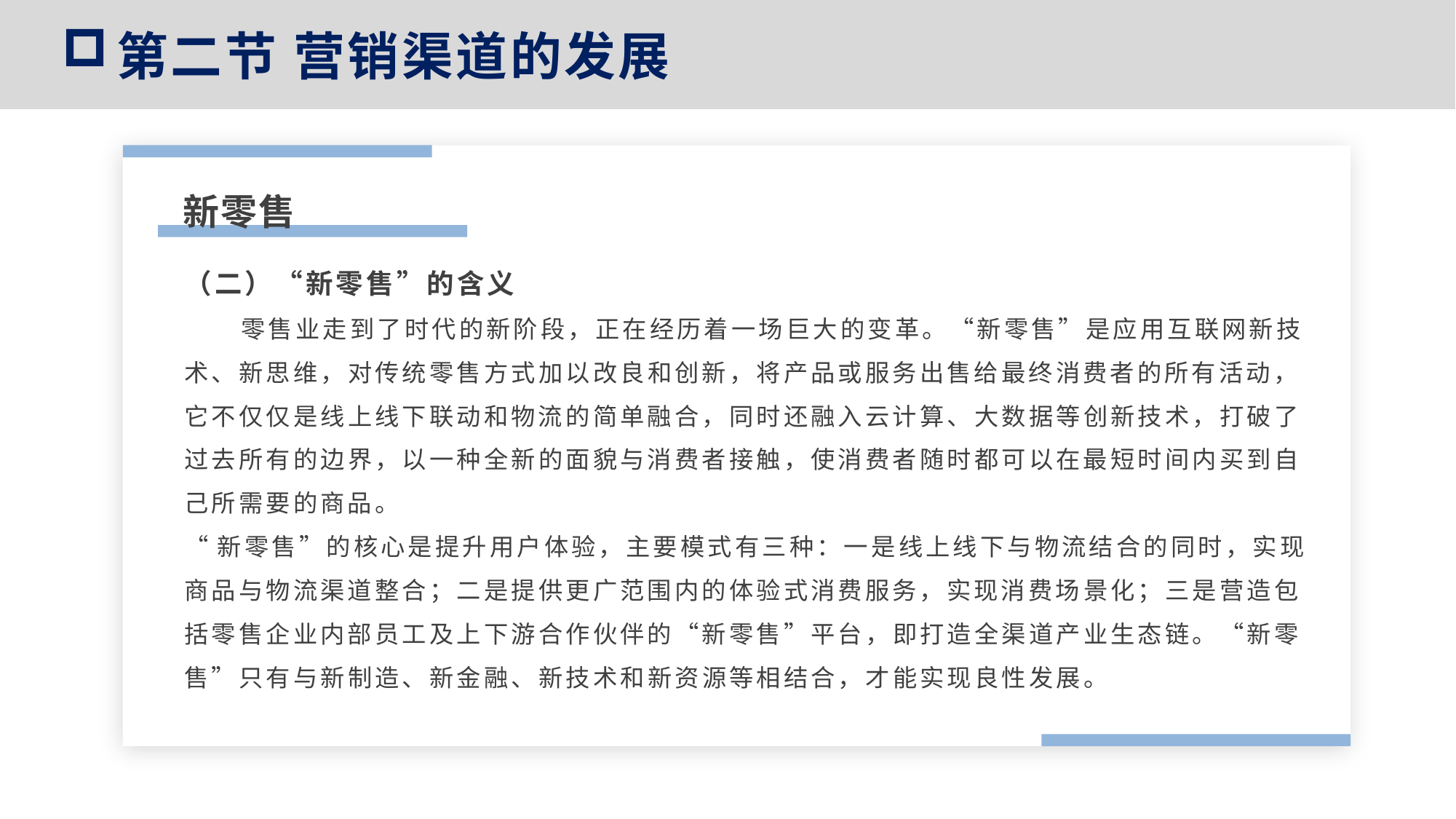

第二节 营销渠道的发展

新零售

（二）“新零售”的含义
      零售业走到了时代的新阶段，正在经历着一场巨大的变革。“新零售”是应用互联网新技术、新思维，对传统零售方式加以改良和创新，将产品或服务出售给最终消费者的所有活动，它不仅仅是线上线下联动和物流的简单融合，同时还融入云计算、大数据等创新技术，打破了过去所有的边界，以一种全新的面貌与消费者接触，使消费者随时都可以在最短时间内买到自己所需要的商品。
“新零售”的核心是提升用户体验，主要模式有三种：一是线上线下与物流结合的同时，实现商品与物流渠道整合；二是提供更广范围内的体验式消费服务，实现消费场景化；三是营造包括零售企业内部员工及上下游合作伙伴的“新零售”平台，即打造全渠道产业生态链。“新零售”只有与新制造、新金融、新技术和新资源等相结合，才能实现良性发展。